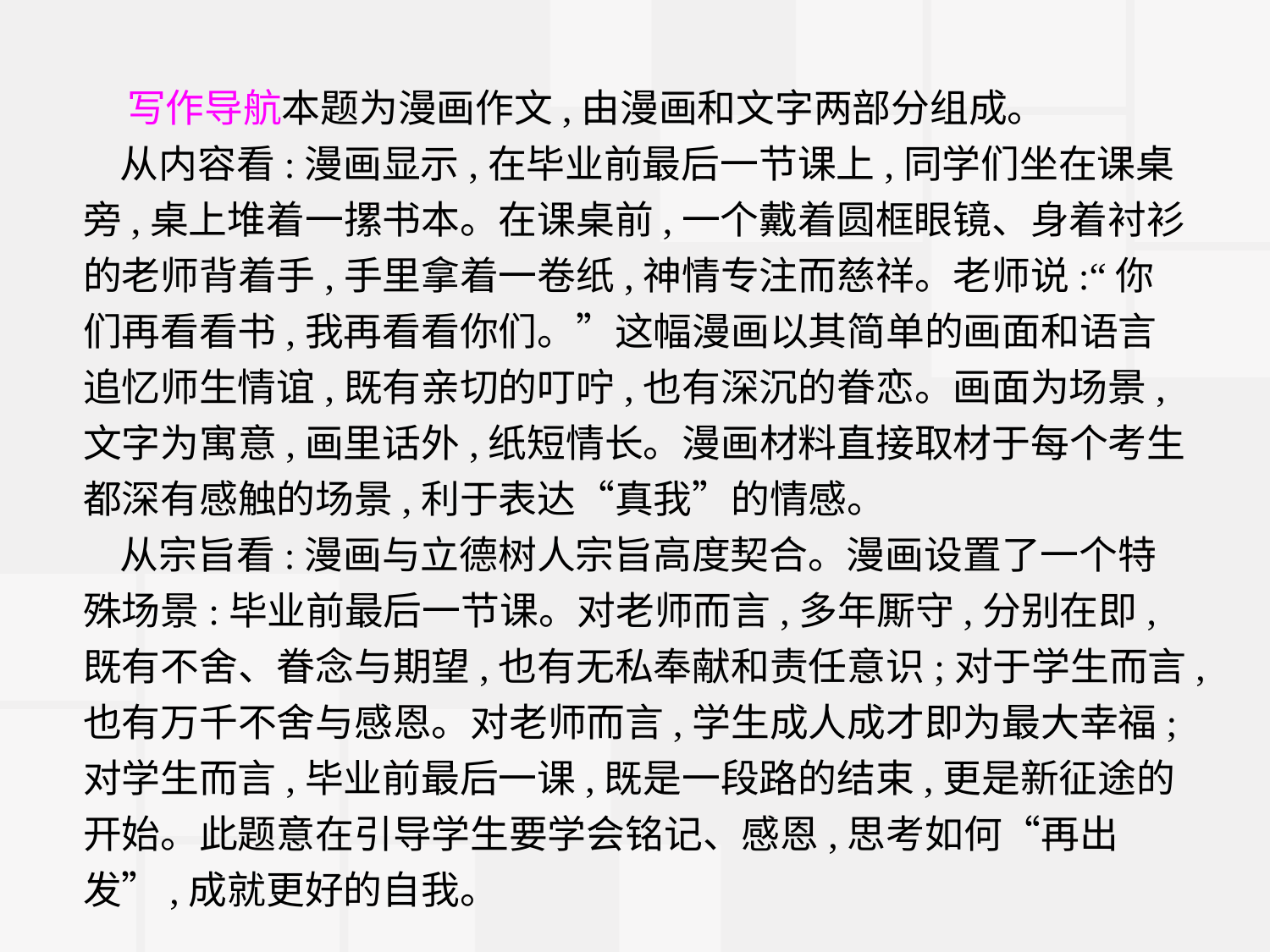

写作导航本题为漫画作文,由漫画和文字两部分组成。
从内容看:漫画显示,在毕业前最后一节课上,同学们坐在课桌旁,桌上堆着一摞书本。在课桌前,一个戴着圆框眼镜、身着衬衫的老师背着手,手里拿着一卷纸,神情专注而慈祥。老师说:“你们再看看书,我再看看你们。”这幅漫画以其简单的画面和语言追忆师生情谊,既有亲切的叮咛,也有深沉的眷恋。画面为场景,文字为寓意,画里话外,纸短情长。漫画材料直接取材于每个考生都深有感触的场景,利于表达“真我”的情感。
从宗旨看:漫画与立德树人宗旨高度契合。漫画设置了一个特殊场景:毕业前最后一节课。对老师而言,多年厮守,分别在即,既有不舍、眷念与期望,也有无私奉献和责任意识;对于学生而言,也有万千不舍与感恩。对老师而言,学生成人成才即为最大幸福;对学生而言,毕业前最后一课,既是一段路的结束,更是新征途的开始。此题意在引导学生要学会铭记、感恩,思考如何“再出发”,成就更好的自我。